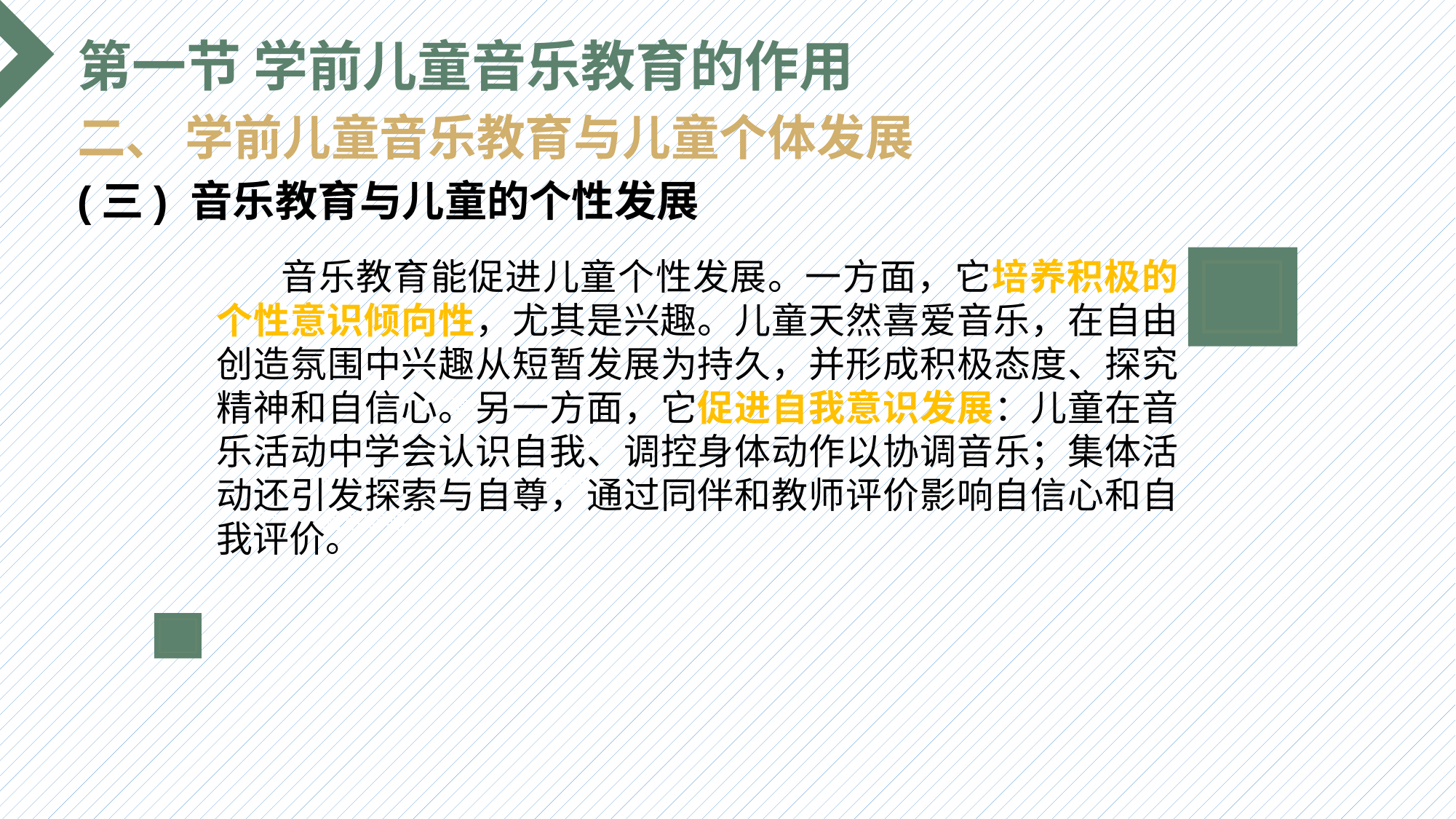

第一节 学前儿童音乐教育的作用
二、 学前儿童音乐教育与儿童个体发展
(三) 音乐教育与儿童的个性发展

      音乐教育能促进儿童个性发展。一方面，它培养积极的个性意识倾向性，尤其是兴趣。儿童天然喜爱音乐，在自由创造氛围中兴趣从短暂发展为持久，并形成积极态度、探究精神和自信心。另一方面，它促进自我意识发展：儿童在音乐活动中学会认识自我、调控身体动作以协调音乐；集体活动还引发探索与自尊，通过同伴和教师评价影响自信心和自我评价。

选题背景
输入您的内容，请简要说明，言简意赅即可输入您的内容，请简要说明，言简意赅即可输入您的内容，请简要说明，言简意赅即可输入您的内容，请简要说明，言简意赅即可